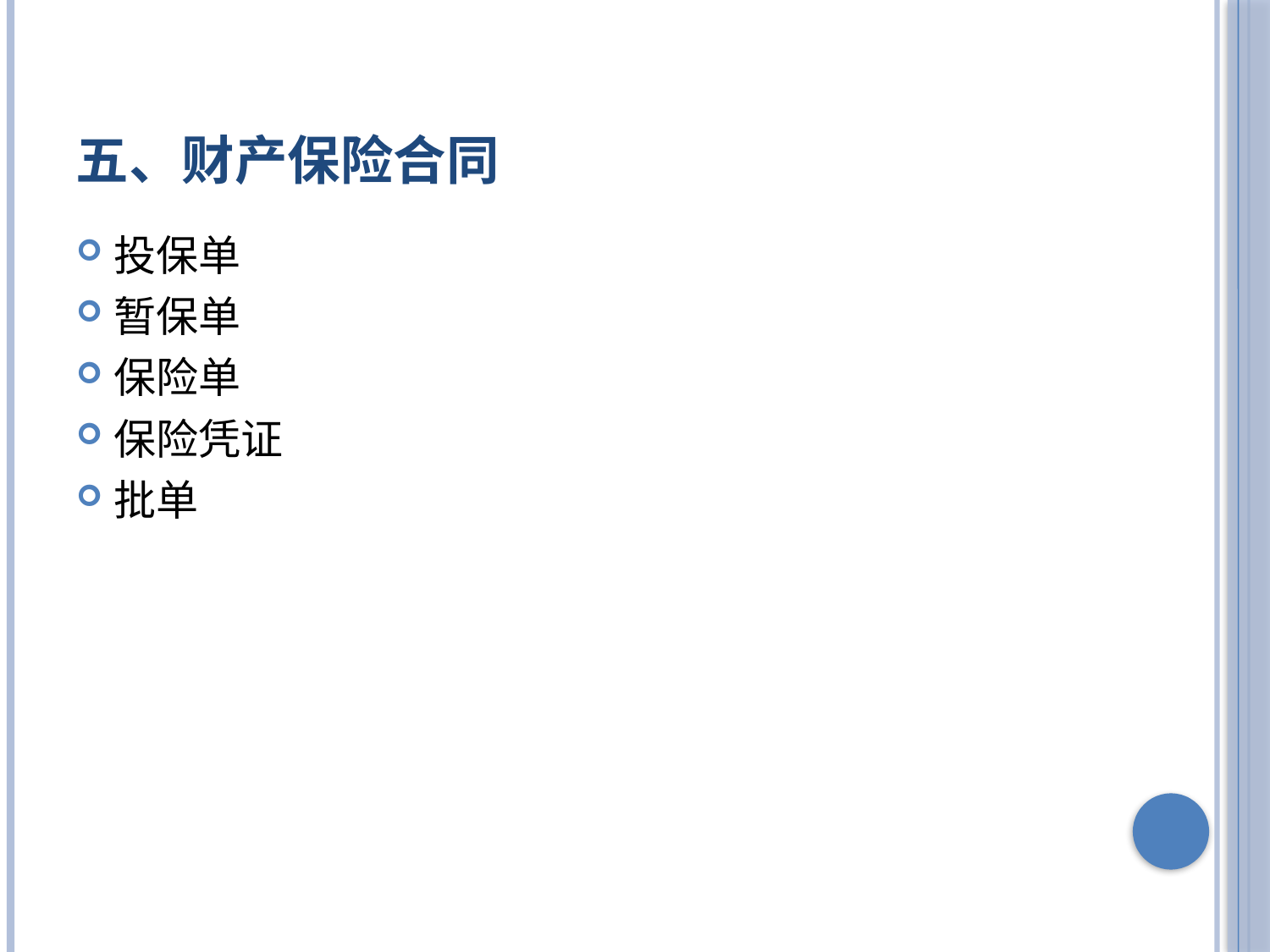

# 五、财产保险合同
投保单
暂保单
保险单
保险凭证
批单